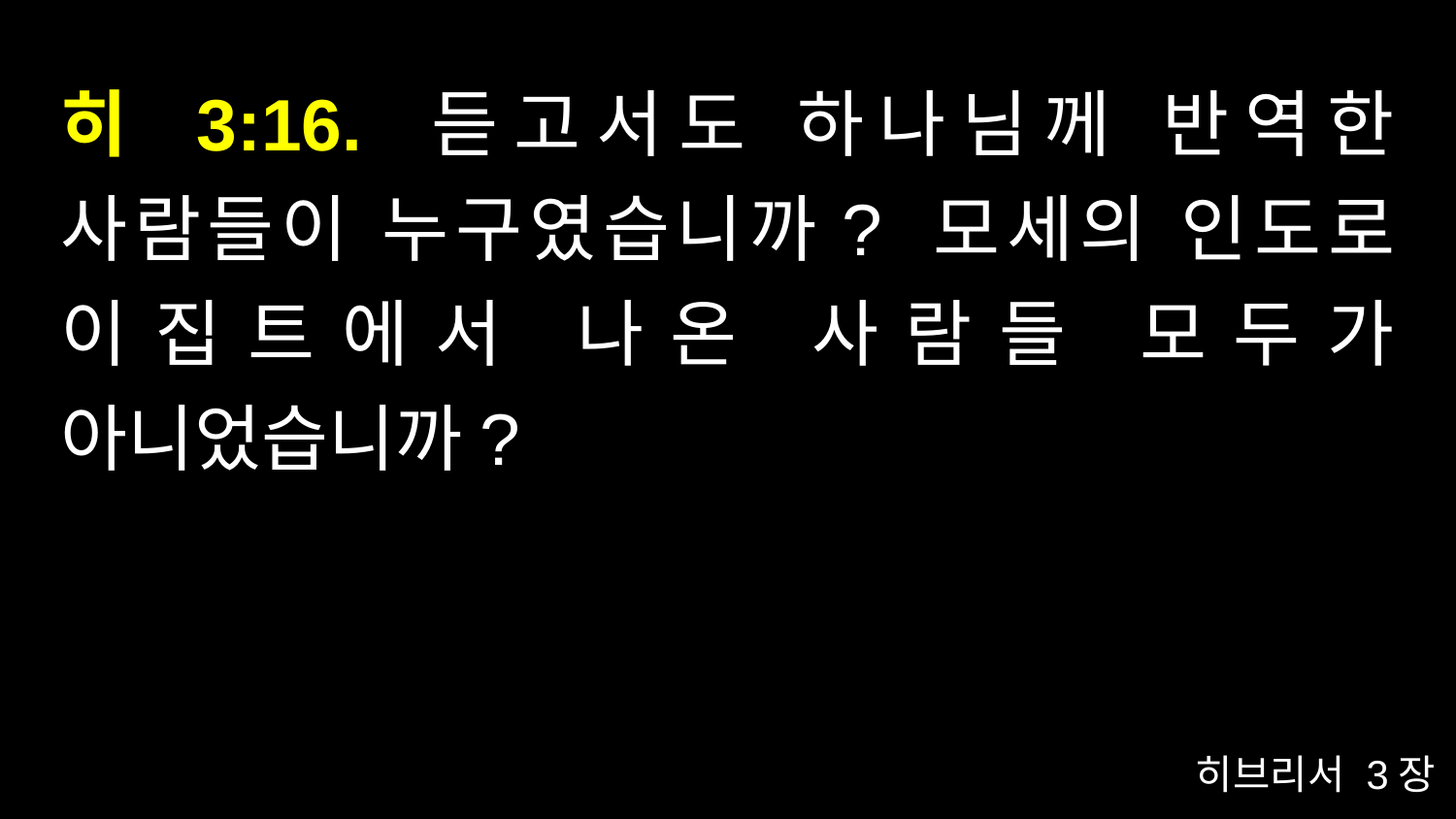

# 히 3:16. 듣고서도 하나님께 반역한 사람들이 누구였습니까? 모세의 인도로 이집트에서 나온 사람들 모두가 아니었습니까?
히브리서 3장